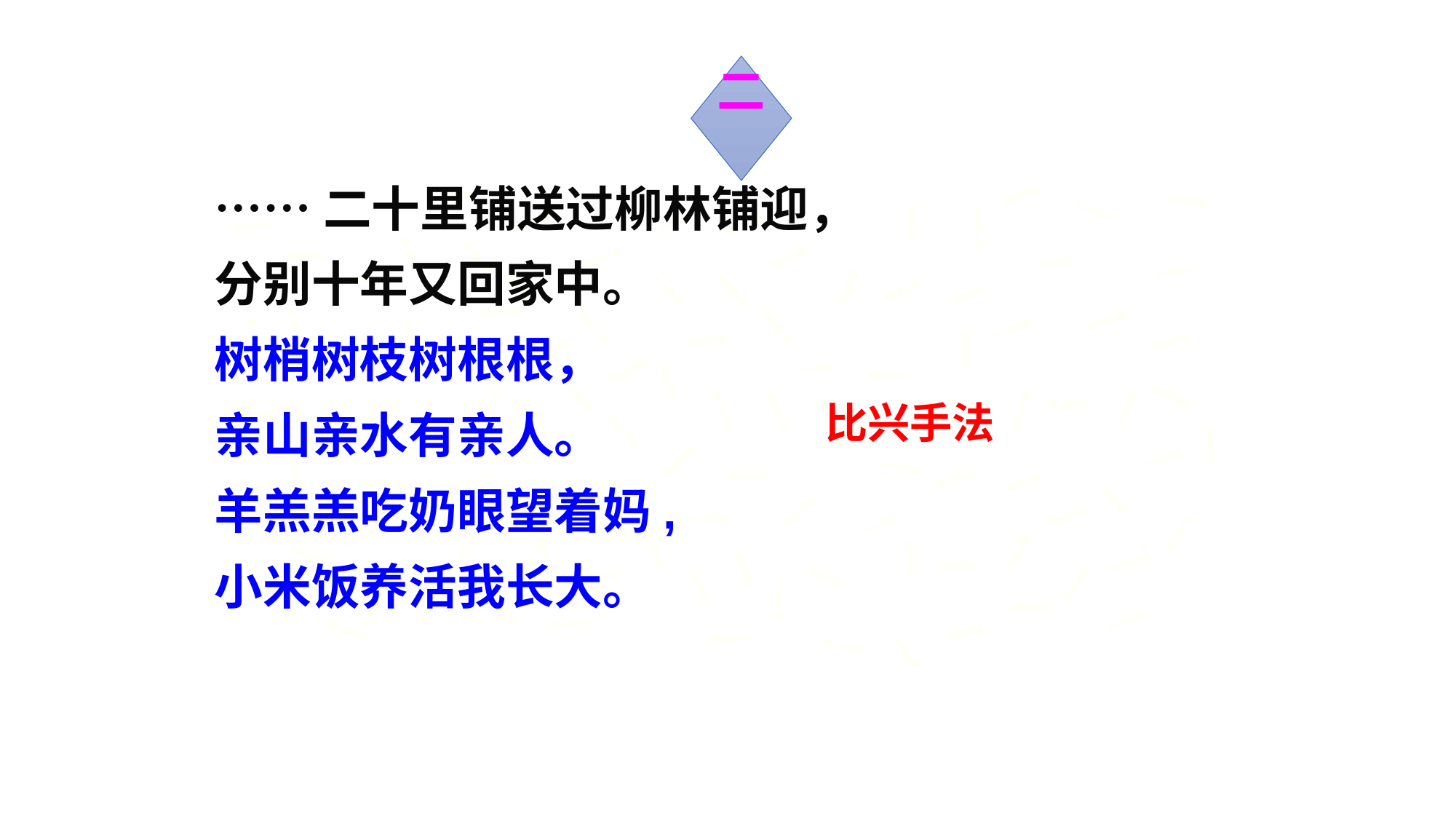

二

……二十里铺送过柳林铺迎，
分别十年又回家中。
树梢树枝树根根，
亲山亲水有亲人。
羊羔羔吃奶眼望着妈,
小米饭养活我长大。
状元成才路
状元成才路
状元成才路
状元成才路
状元成才路
状元成才路
状元成才路
状元成才路
状元成才路
状元成才路
状元成才路
状元成才路
状元成才路
状元成才路
状元成才路
状元成才路
状元成才路
状元成才路
状元成才路
状元成才路
状元成才路
状元成才路
状元成才路
状元成才路
状元成才路
状元成才路
状元成才路
状元成才路
状元成才路
状元成才路
状元成才路
状元成才路
状元成才路
状元成才路
状元成才路
状元成才路
状元成才路
状元成才路
状元成才路
状元成才路
状元成才路
状元成才路
状元成才路
状元成才路
比兴手法
状元成才路
状元成才路
状元成才路
状元成才路
状元成才路
状元成才路
状元成才路
状元成才路
状元成才路
状元成才路
状元成才路
状元成才路
状元成才路
状元成才路
状元成才路
状元成才路
状元成才路
状元成才路
状元成才路
状元成才路
状元成才路
状元成才路
状元成才路
状元成才路
状元成才路
状元成才路
状元成才路
状元成才路
状元成才路
状元成才路
状元成才路
状元成才路
状元成才路
状元成才路
状元成才路
状元成才路
状元成才路
状元成才路
状元成才路
状元成才路
状元成才路
状元成才路
状元成才路
状元成才路
状元成才路
状元成才路
状元成才路
状元成才路
状元成才路
状元成才路
状元成才路
状元成才路
状元成才路
状元成才路
状元成才路
状元成才路